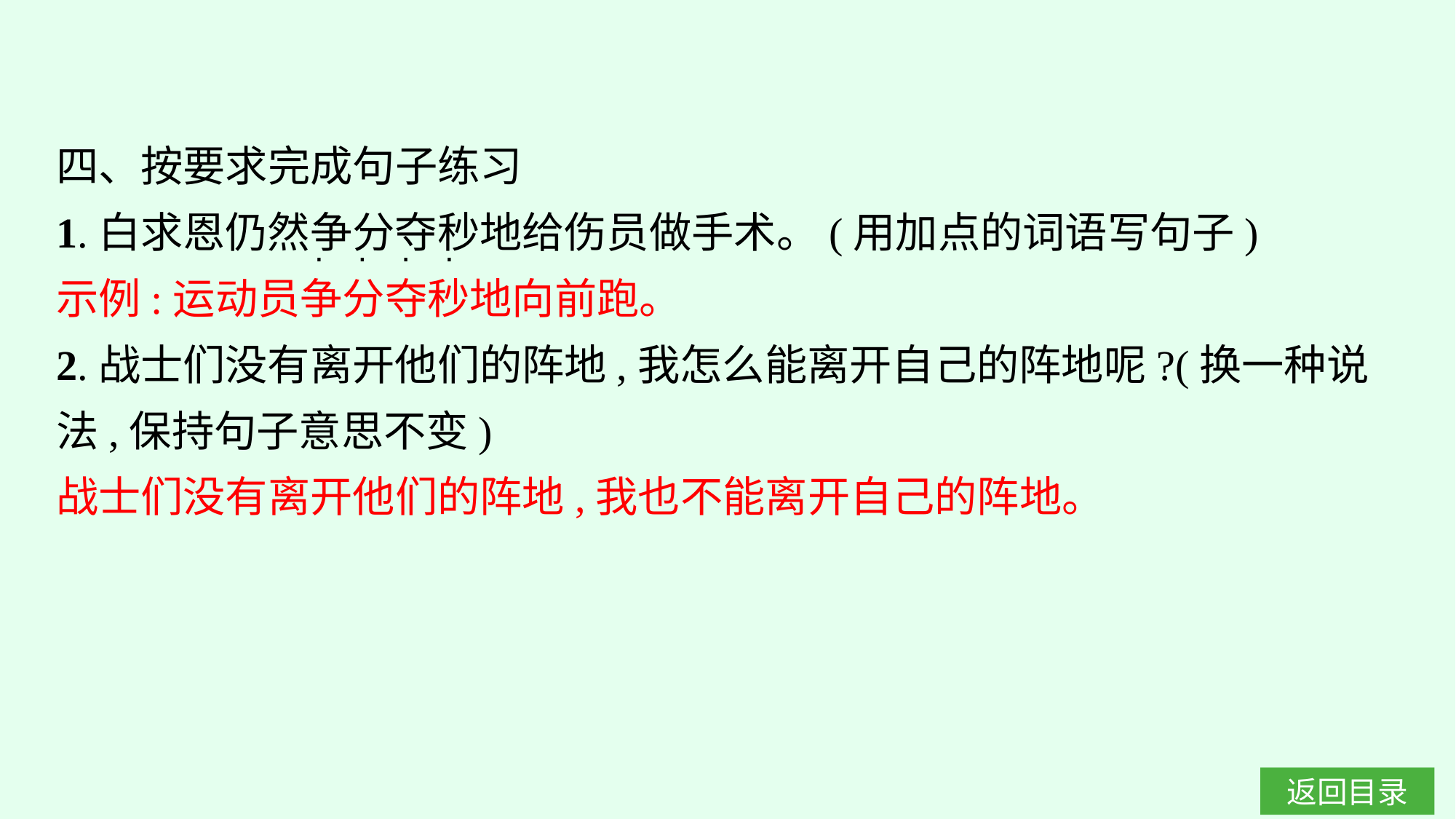

四、按要求完成句子练习
1.白求恩仍然争分夺秒地给伤员做手术。(用加点的词语写句子)
示例:运动员争分夺秒地向前跑。
2.战士们没有离开他们的阵地,我怎么能离开自己的阵地呢?(换一种说法,保持句子意思不变)
战士们没有离开他们的阵地,我也不能离开自己的阵地。
·
·
·
·